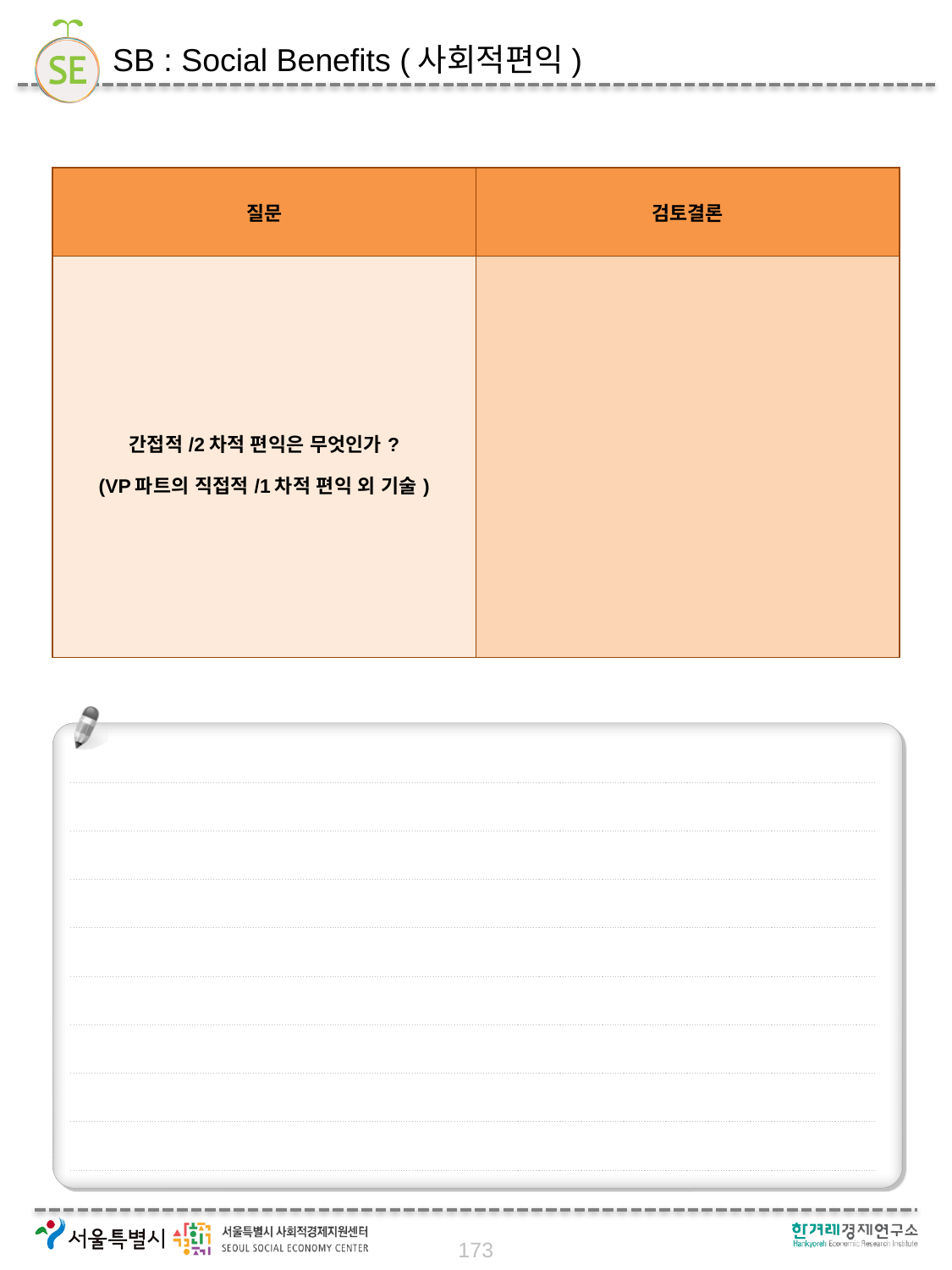

# SB : Social Benefits (사회적편익)
| 질문 | 검토결론 |
| --- | --- |
| 간접적/2차적 편익은 무엇인가? (VP파트의 직접적/1차적 편익 외 기술) |  |
173